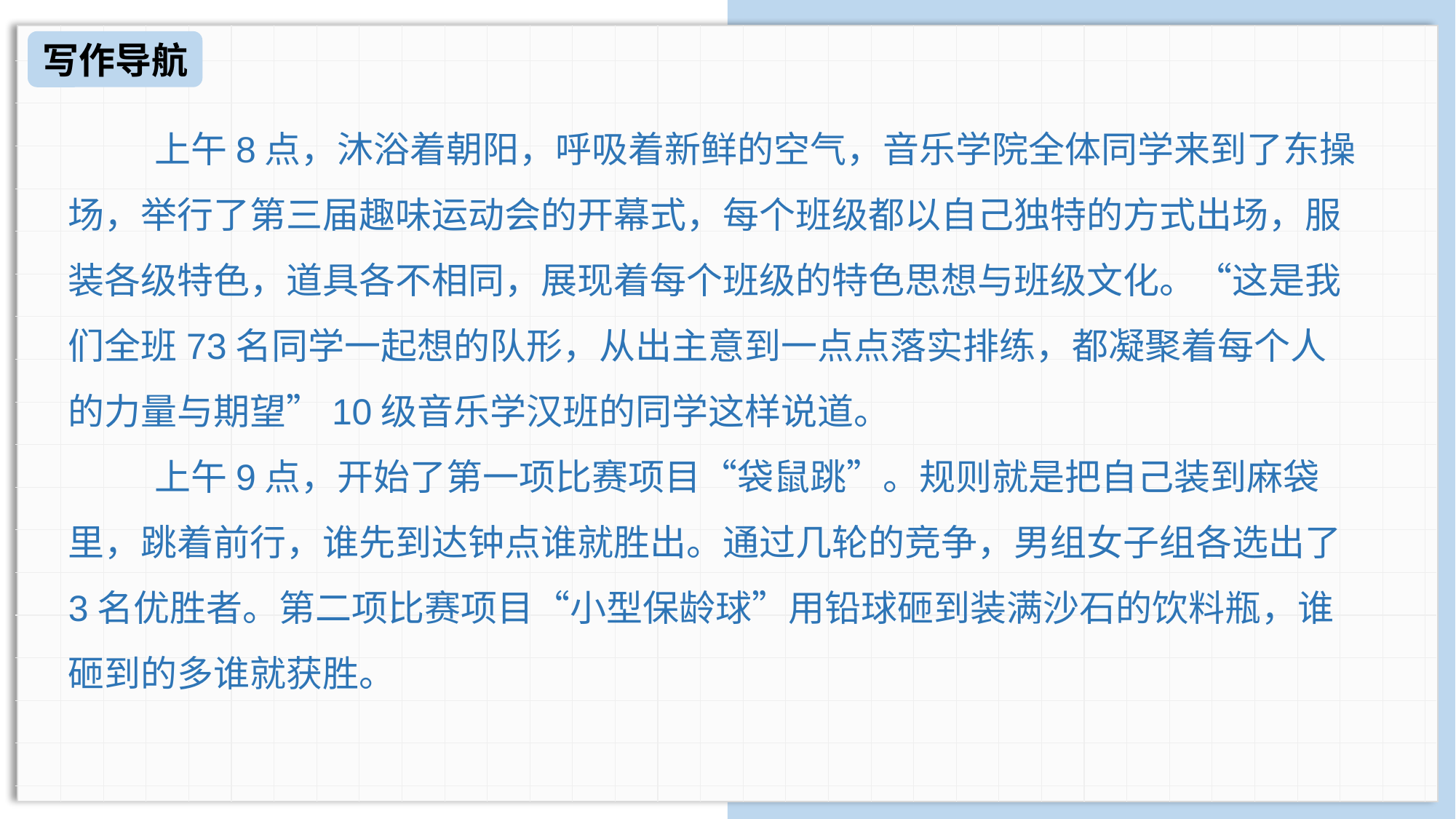

写作导航
上午8点，沐浴着朝阳，呼吸着新鲜的空气，音乐学院全体同学来到了东操场，举行了第三届趣味运动会的开幕式，每个班级都以自己独特的方式出场，服装各级特色，道具各不相同，展现着每个班级的特色思想与班级文化。“这是我们全班73名同学一起想的队形，从出主意到一点点落实排练，都凝聚着每个人的力量与期望”10级音乐学汉班的同学这样说道。
上午9点，开始了第一项比赛项目“袋鼠跳”。规则就是把自己装到麻袋里，跳着前行，谁先到达钟点谁就胜出。通过几轮的竞争，男组女子组各选出了3名优胜者。第二项比赛项目“小型保龄球”用铅球砸到装满沙石的饮料瓶，谁砸到的多谁就获胜。